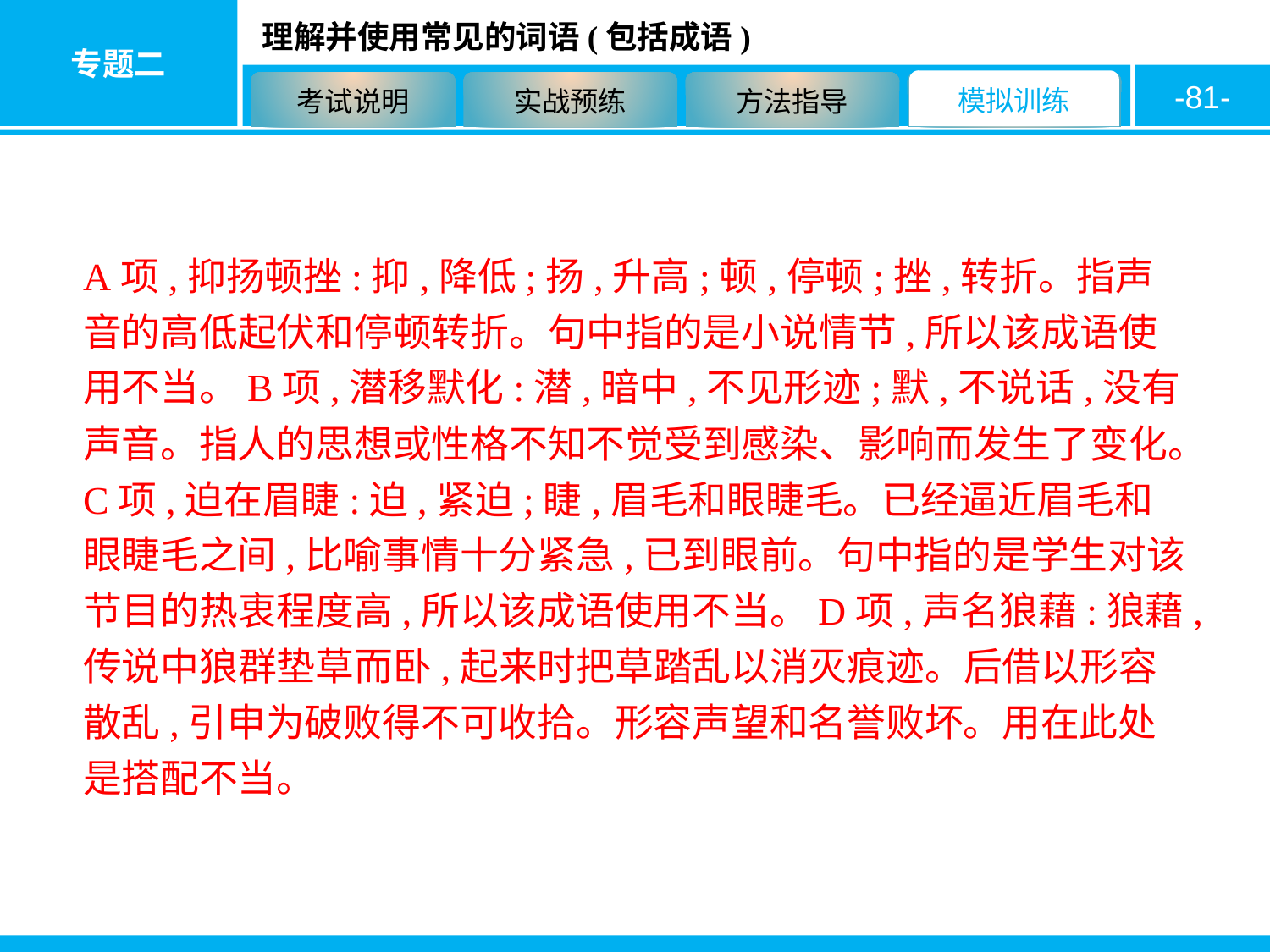

-81-
A项,抑扬顿挫:抑,降低;扬,升高;顿,停顿;挫,转折。指声音的高低起伏和停顿转折。句中指的是小说情节,所以该成语使用不当。B项,潜移默化:潜,暗中,不见形迹;默,不说话,没有声音。指人的思想或性格不知不觉受到感染、影响而发生了变化。C项,迫在眉睫:迫,紧迫;睫,眉毛和眼睫毛。已经逼近眉毛和眼睫毛之间,比喻事情十分紧急,已到眼前。句中指的是学生对该节目的热衷程度高,所以该成语使用不当。D项,声名狼藉:狼藉,传说中狼群垫草而卧,起来时把草踏乱以消灭痕迹。后借以形容散乱,引申为破败得不可收拾。形容声望和名誉败坏。用在此处是搭配不当。